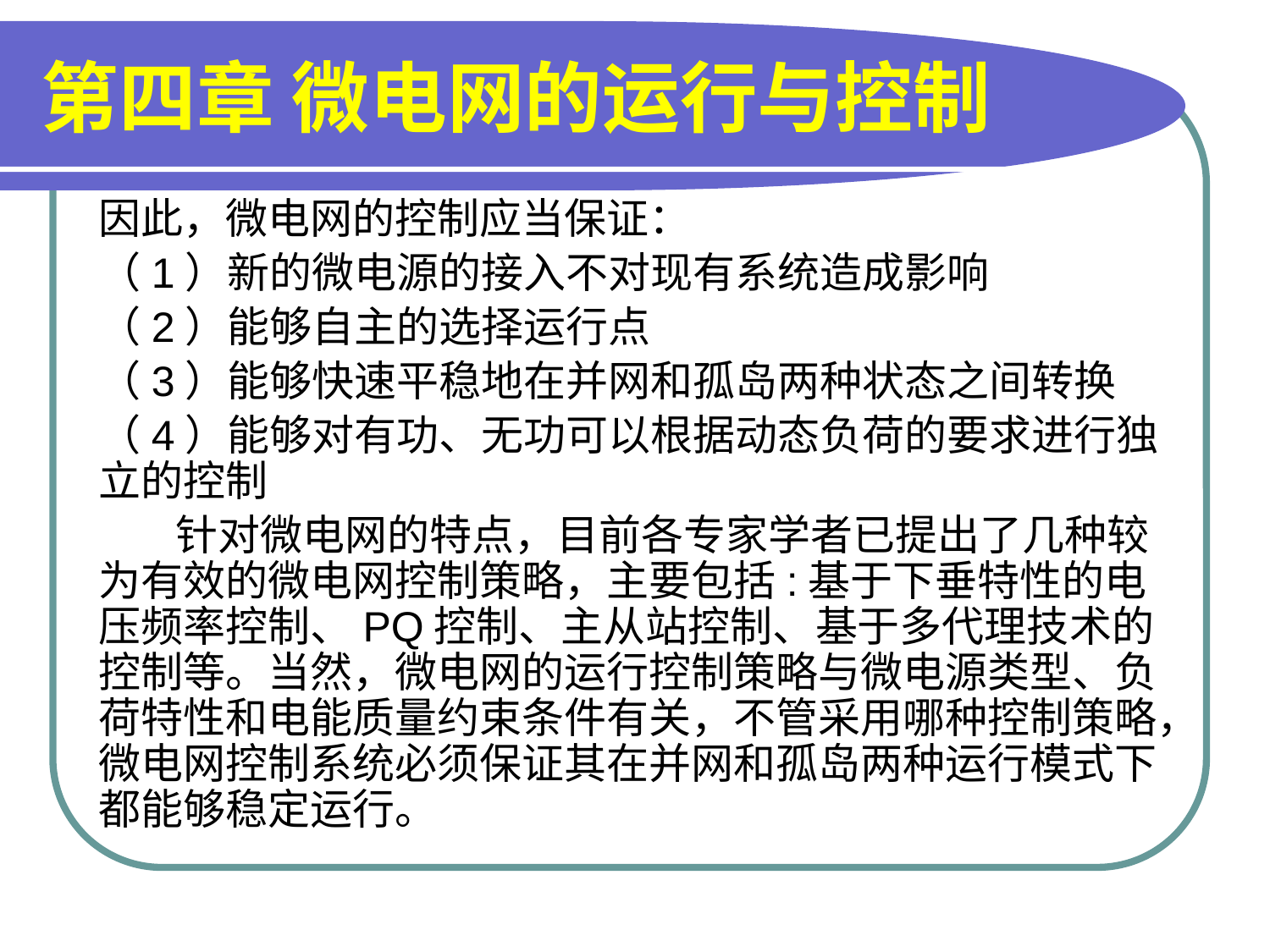

# 第四章 微电网的运行与控制
因此，微电网的控制应当保证：
（1）新的微电源的接入不对现有系统造成影响
（2）能够自主的选择运行点
（3）能够快速平稳地在并网和孤岛两种状态之间转换
（4）能够对有功、无功可以根据动态负荷的要求进行独立的控制
       针对微电网的特点，目前各专家学者已提出了几种较为有效的微电网控制策略，主要包括:基于下垂特性的电压频率控制、PQ控制、主从站控制、基于多代理技术的控制等。当然，微电网的运行控制策略与微电源类型、负荷特性和电能质量约束条件有关，不管采用哪种控制策略，微电网控制系统必须保证其在并网和孤岛两种运行模式下都能够稳定运行。
44